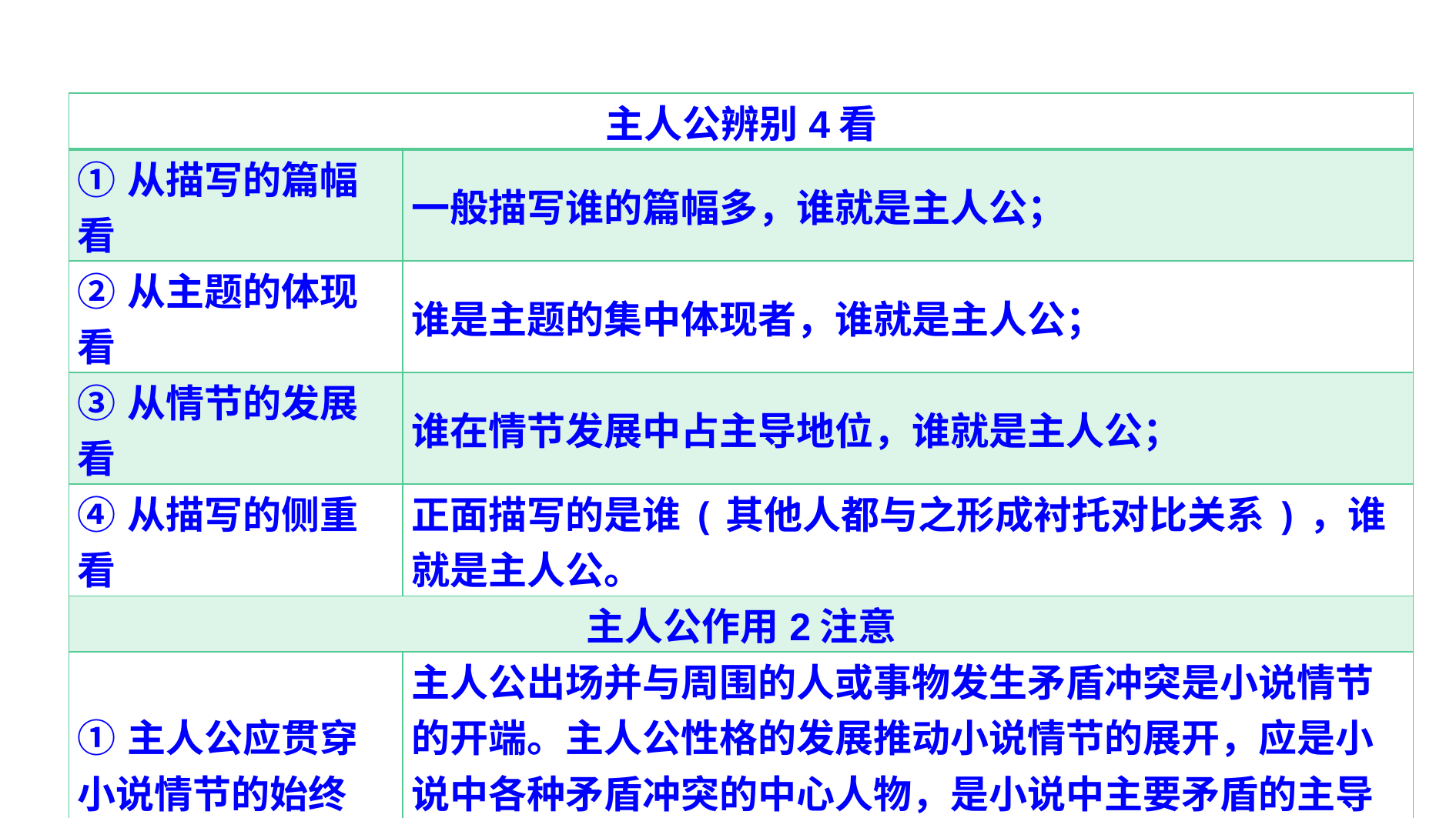

| 主人公辨别4看 |  |
| --- | --- |
| ①从描写的篇幅看 | 一般描写谁的篇幅多，谁就是主人公； |
| ②从主题的体现看 | 谁是主题的集中体现者，谁就是主人公； |
| ③从情节的发展看 | 谁在情节发展中占主导地位，谁就是主人公； |
| ④从描写的侧重看 | 正面描写的是谁(其他人都与之形成衬托对比关系)，谁就是主人公。 |
| 主人公作用2注意 |  |
| ①主人公应贯穿小说情节的始终 | 主人公出场并与周围的人或事物发生矛盾冲突是小说情节的开端。主人公性格的发展推动小说情节的展开，应是小说中各种矛盾冲突的中心人物，是小说中主要矛盾的主导方面。 |
| ②主人公表现及其性格决定小说的主题 | 小说中诸多人物中最能表现主题的人物是主人公，其他人物起陪衬、烘托、补充作用。 |